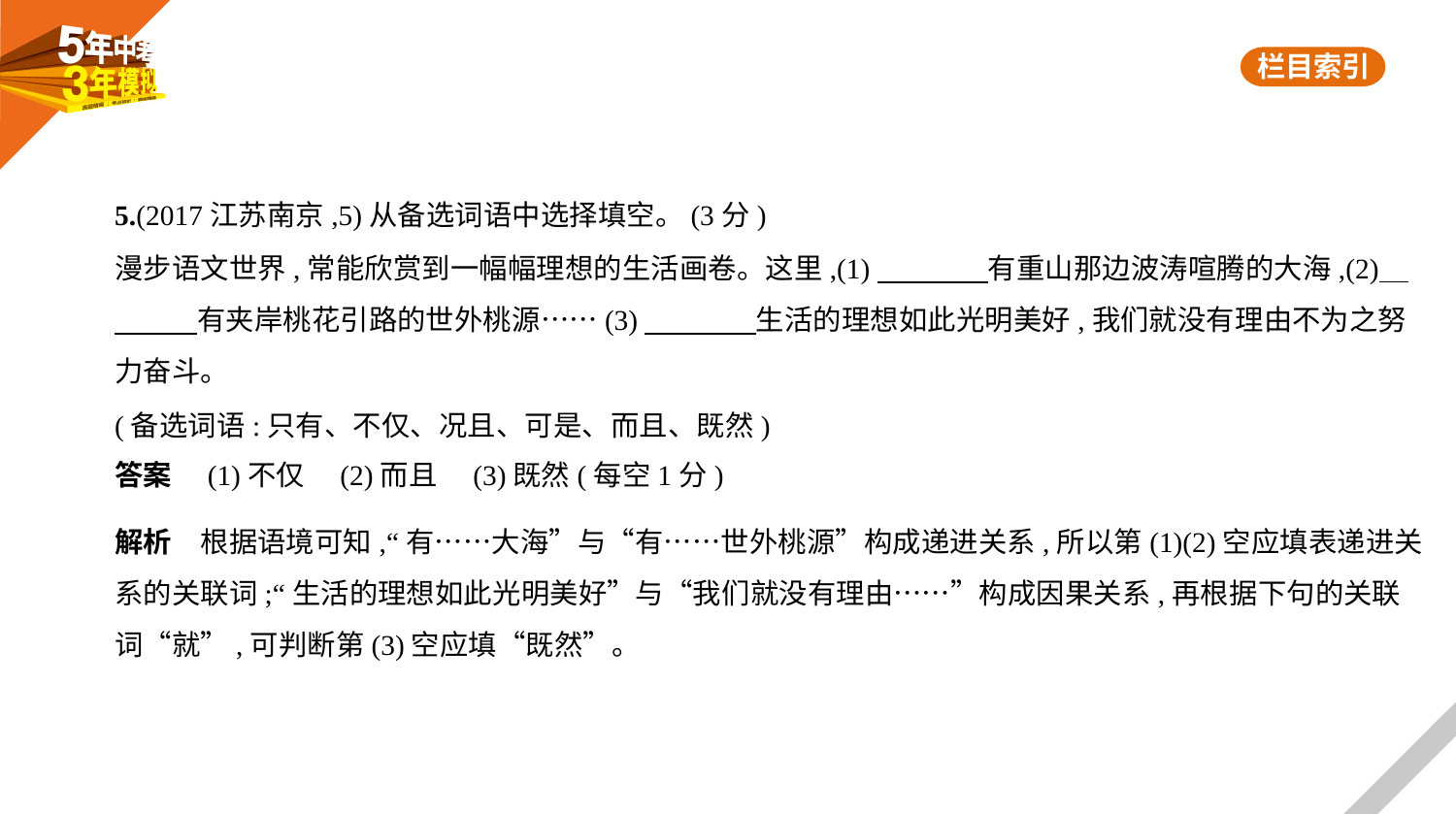

5.(2017江苏南京,5)从备选词语中选择填空。(3分)
漫步语文世界,常能欣赏到一幅幅理想的生活画卷。这里,(1)　　　    有重山那边波涛喧腾的大海,(2)    
　　    有夹岸桃花引路的世外桃源……(3)　　　    生活的理想如此光明美好,我们就没有理由不为之努
力奋斗。
(备选词语:只有、不仅、况且、可是、而且、既然)
答案　(1)不仅　(2)而且　(3)既然(每空1分)
解析　根据语境可知,“有……大海”与“有……世外桃源”构成递进关系,所以第(1)(2)空应填表递进关
系的关联词;“生活的理想如此光明美好”与“我们就没有理由……”构成因果关系,再根据下句的关联
词“就”,可判断第(3)空应填“既然”。